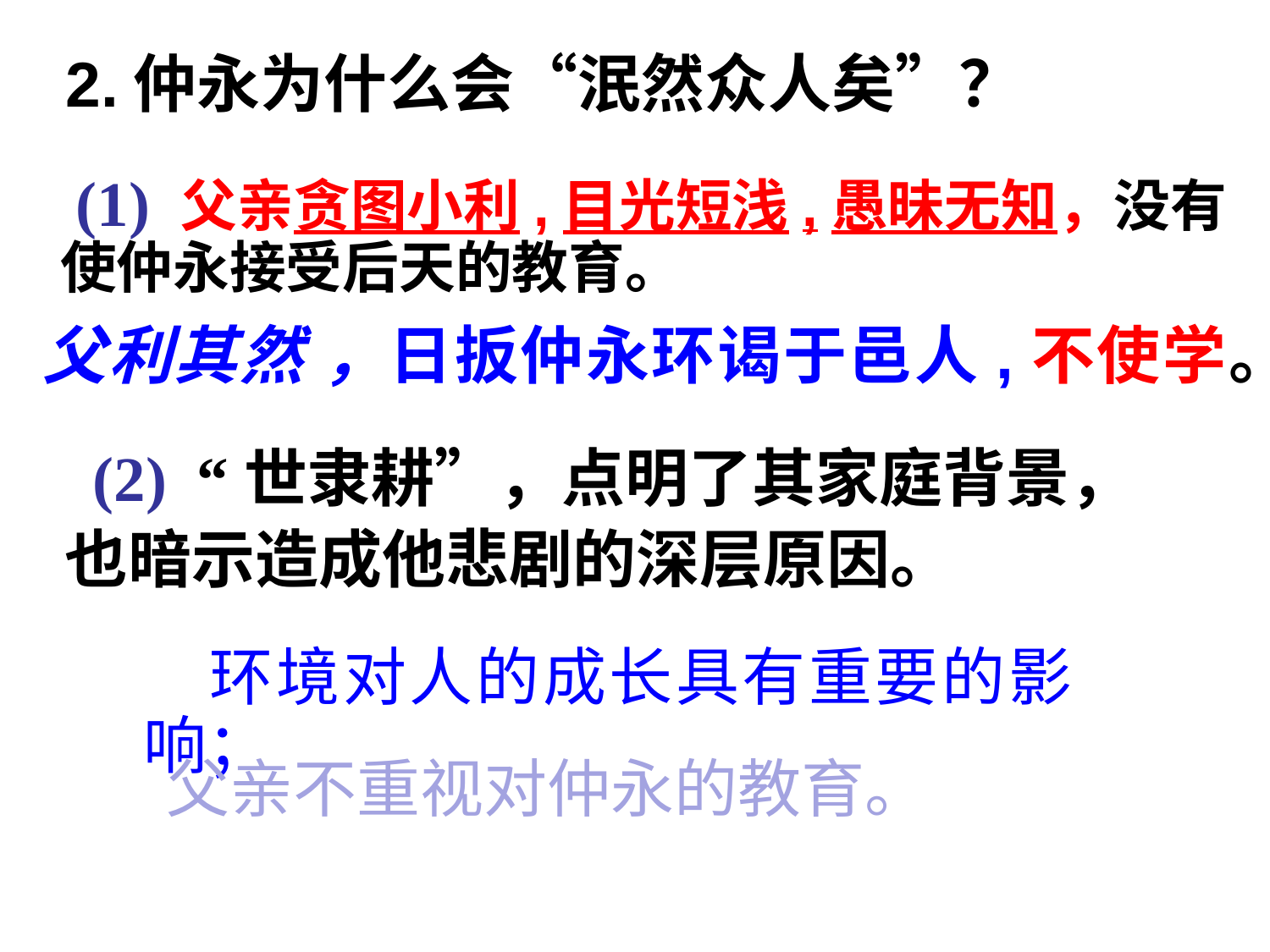

2.仲永为什么会“泯然众人矣”？

    (1) 父亲贪图小利,目光短浅,愚昧无知，没有使仲永接受后天的教育。
 父利其然 ，日扳仲永环谒于邑人,不使学。
  (2)  “世隶耕”，点明了其家庭背景，
也暗示造成他悲剧的深层原因。

       环境对人的成长具有重要的影响；
父亲不重视对仲永的教育。